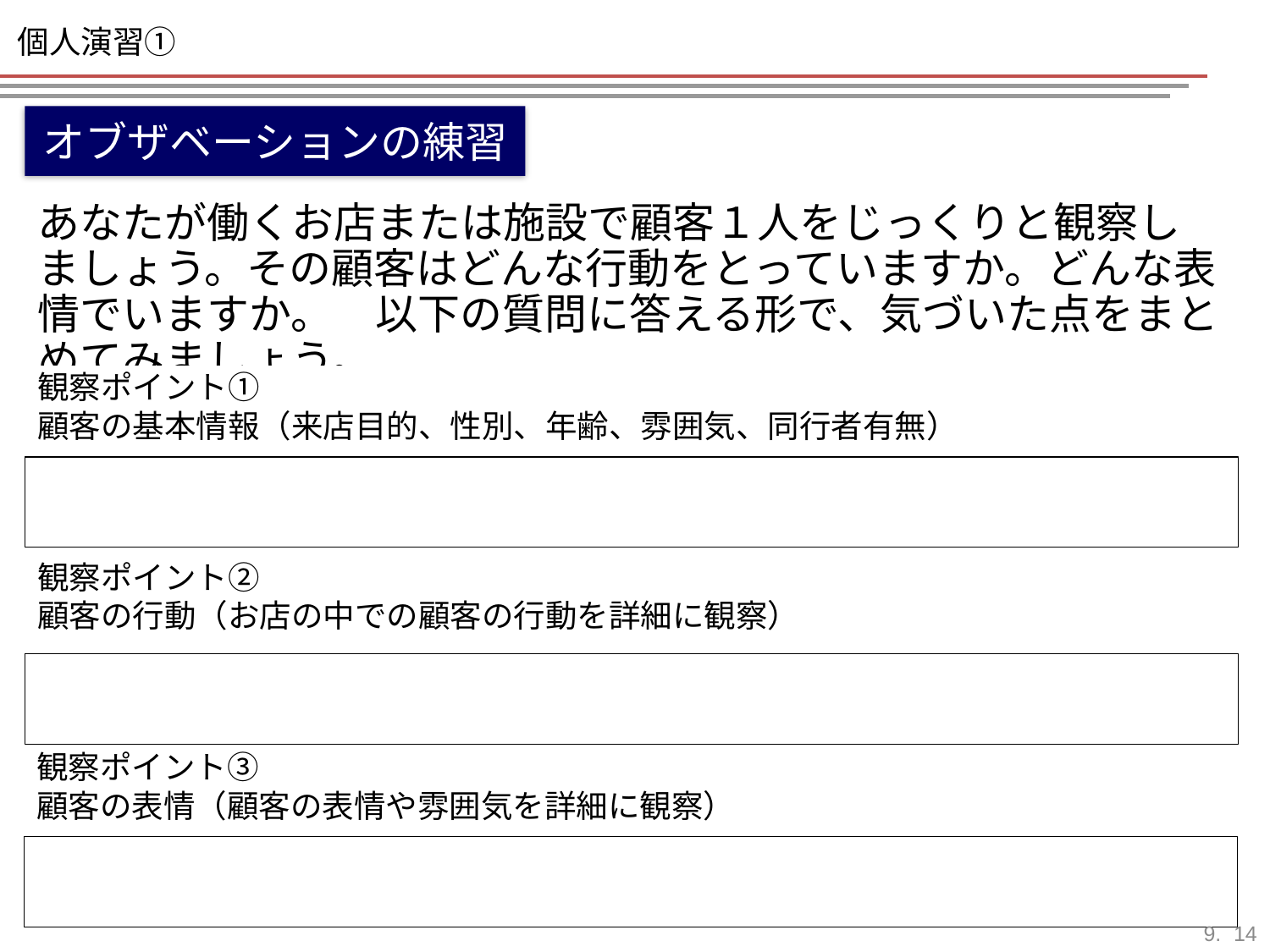

# 個人演習①
オブザベーションの練習
あなたが働くお店または施設で顧客１人をじっくりと観察しましょう。その顧客はどんな行動をとっていますか。どんな表情でいますか。　以下の質問に答える形で、気づいた点をまとめてみましょう。
観察ポイント①
顧客の基本情報（来店目的、性別、年齢、雰囲気、同行者有無）

観察ポイント②
顧客の行動（お店の中での顧客の行動を詳細に観察）

観察ポイント③
顧客の表情（顧客の表情や雰囲気を詳細に観察）

14